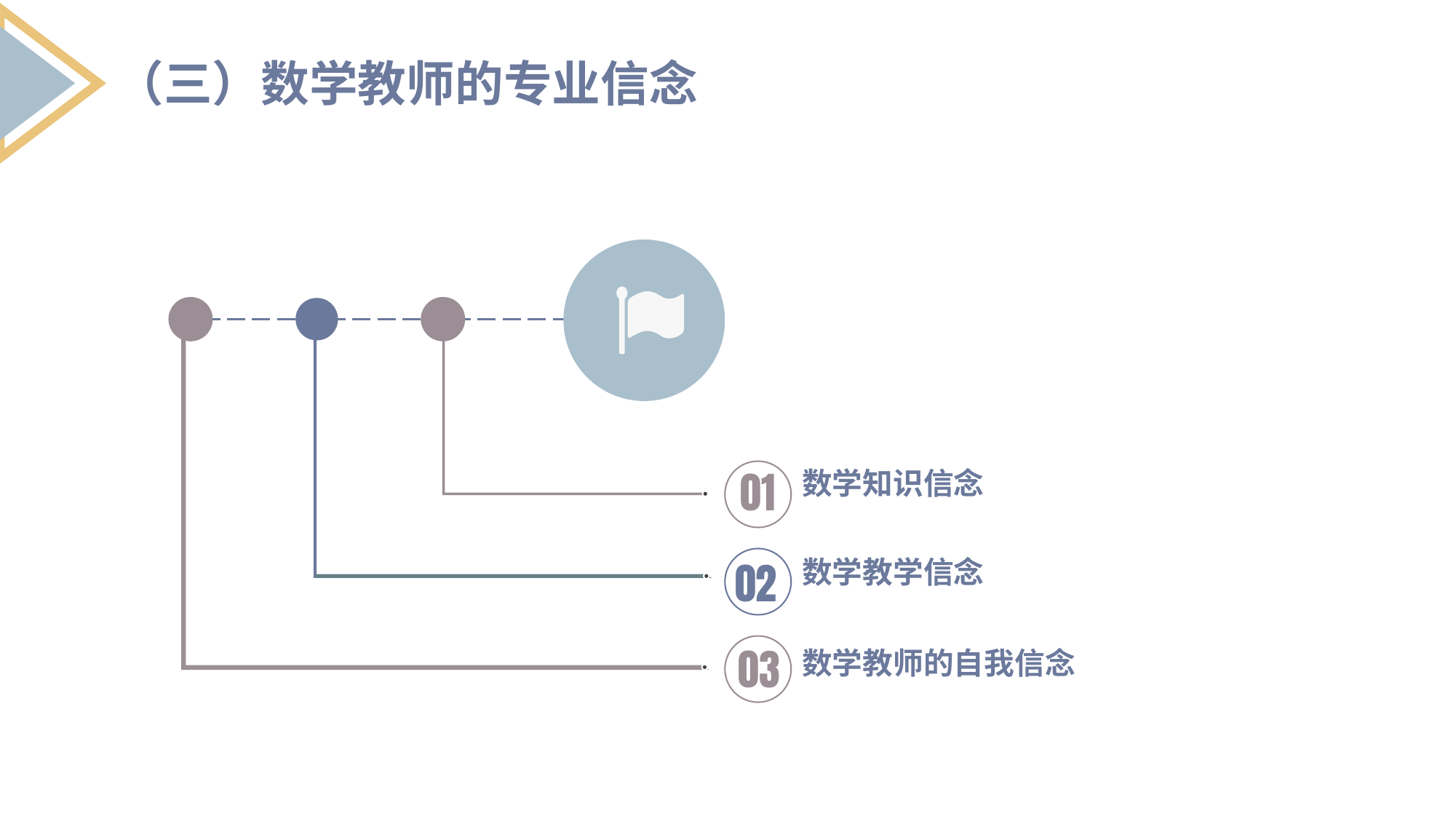

（三）数学教师的专业信念

数学知识信念

01

数学教学信念

02

03
数学教师的自我信念